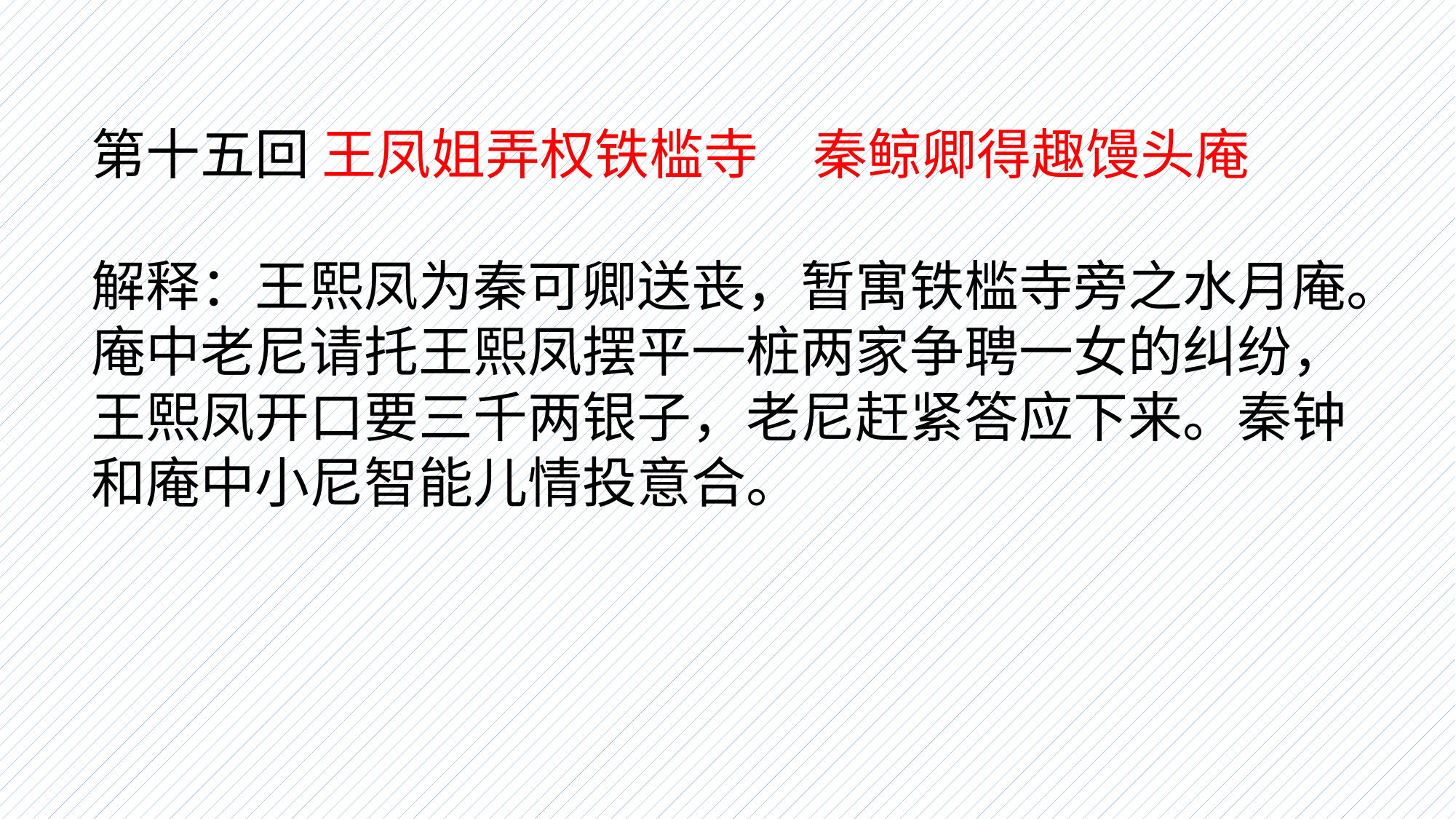

第十五回 王凤姐弄权铁槛寺　秦鲸卿得趣馒头庵

解释：王熙凤为秦可卿送丧，暂寓铁槛寺旁之水月庵。庵中老尼请托王熙凤摆平一桩两家争聘一女的纠纷，王熙凤开口要三千两银子，老尼赶紧答应下来。秦钟和庵中小尼智能儿情投意合。